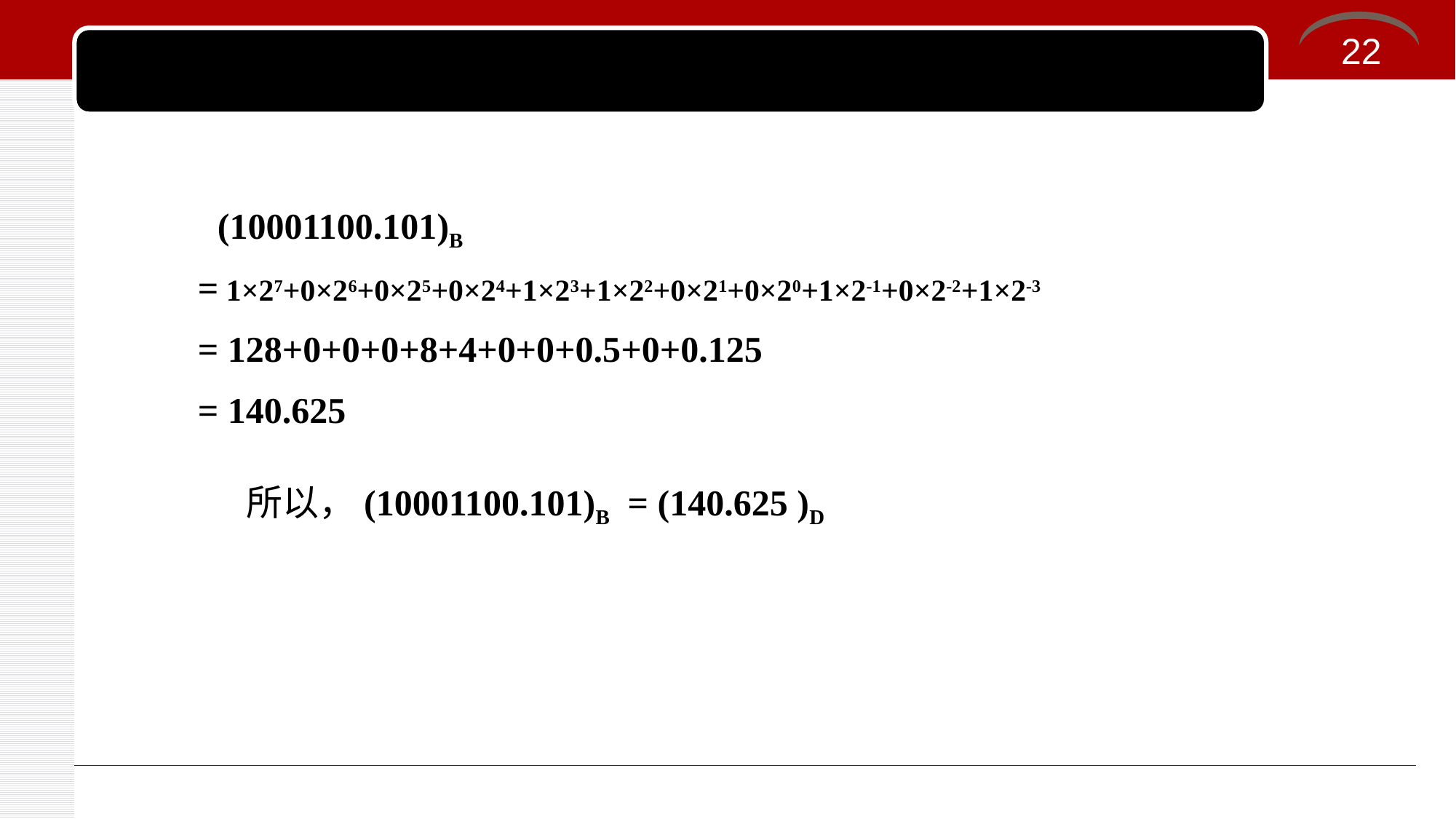

22
#
(10001100.101)B
= 1×27+0×26+0×25+0×24+1×23+1×22+0×21+0×20+1×2-1+0×2-2+1×2-3
= 128+0+0+0+8+4+0+0+0.5+0+0.125
= 140.625
所以，(10001100.101)B  = (140.625 )D